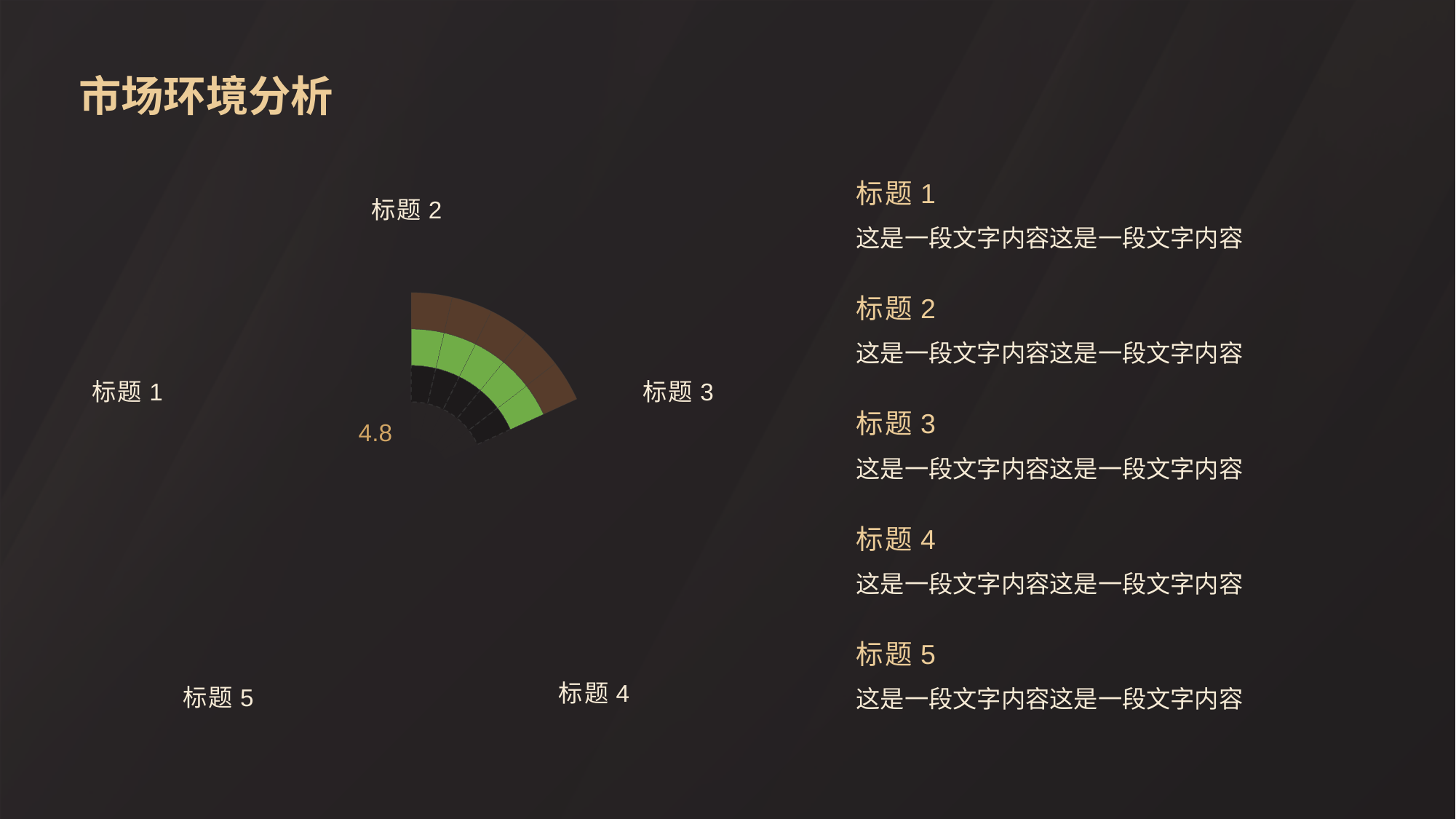

市场环境分析

### Chart

| Category | 圆环图1 | 圆环图2 | 圆环图3 | 饼图 | 系列 2 |
|---|---|---|---|---|---|
| 词汇 | 10.0 | 8.0 | 6.0 | 10.0 | 4.8 |
| 语法 | 10.0 | 8.0 | 6.0 | 10.0 | 5.5 |
| 流利度 | 10.0 | 8.0 | 6.0 | 10.0 | 4.2 |
| 发音 | 10.0 | 8.0 | 6.0 | 10.0 | 4.1 |
| 听力 | 10.0 | 8.0 | 6.0 | 10.0 | 3.4 |
标题2
标题1
标题3
标题4
标题5
标题1
这是一段文字内容这是一段文字内容
标题2
这是一段文字内容这是一段文字内容
标题3
这是一段文字内容这是一段文字内容
标题4
这是一段文字内容这是一段文字内容
标题5
这是一段文字内容这是一段文字内容